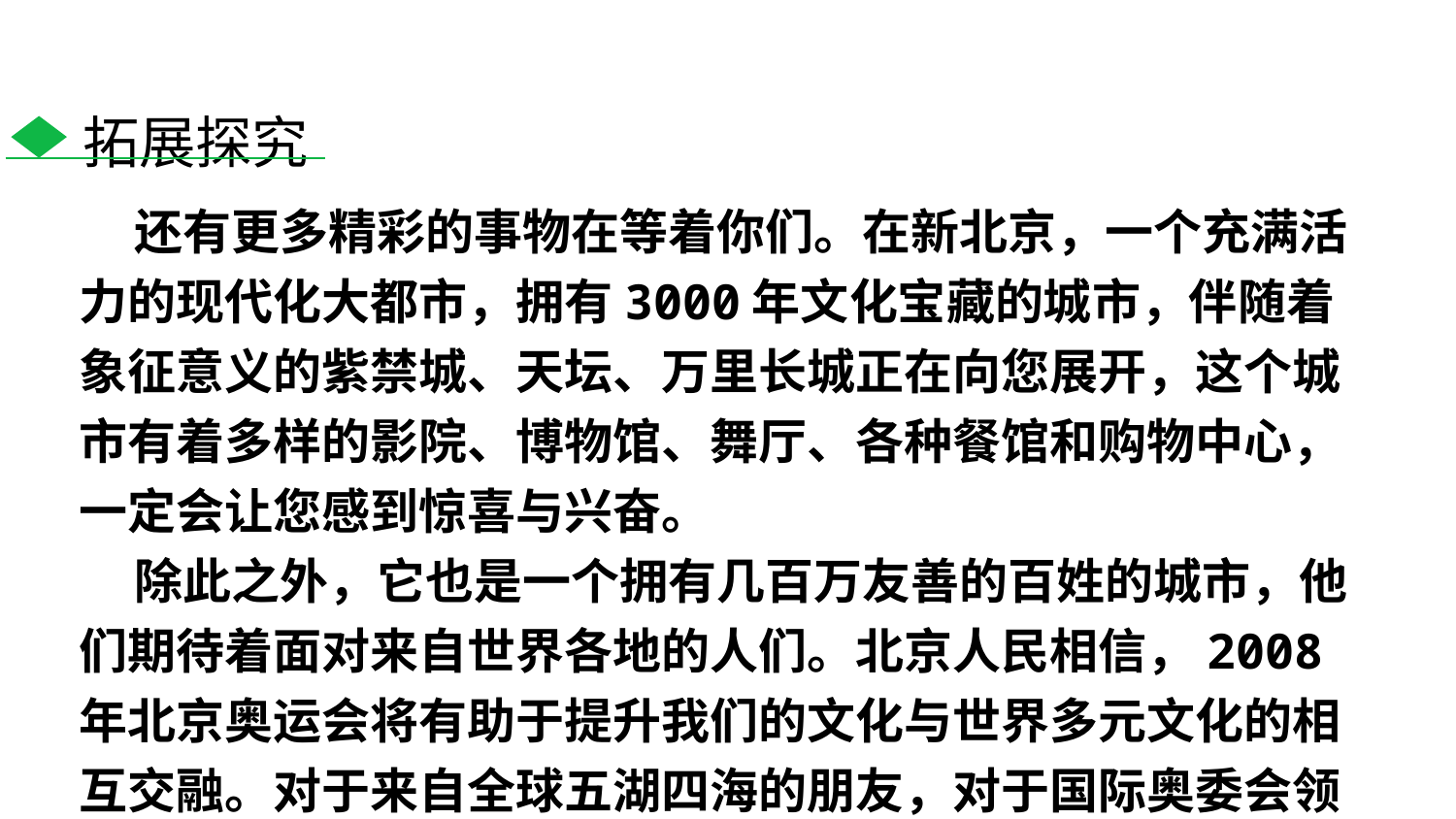

拓展探究

    还有更多精彩的事物在等着你们。在新北京，一个充满活力的现代化大都市，拥有3000年文化宝藏的城市，伴随着象征意义的紫禁城、天坛、万里长城正在向您展开，这个城市有着多样的影院、博物馆、舞厅、各种餐馆和购物中心，一定会让您感到惊喜与兴奋。
    除此之外，它也是一个拥有几百万友善的百姓的城市，他们期待着面对来自世界各地的人们。北京人民相信，2008年北京奥运会将有助于提升我们的文化与世界多元文化的相互交融。对于来自全球五湖四海的朋友，对于国际奥委会领